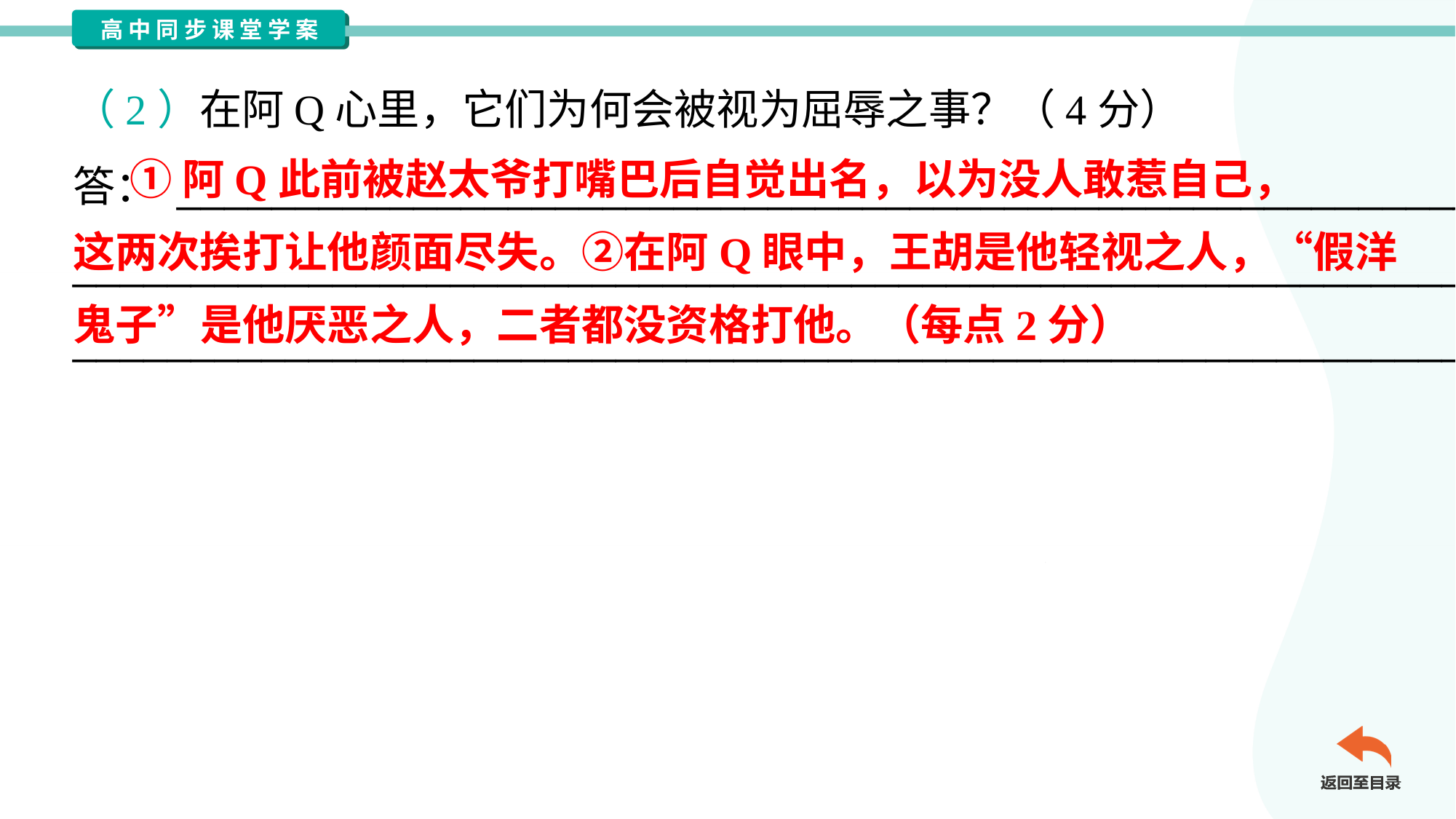

（2）在阿Q心里，它们为何会被视为屈辱之事？（4分）
答： ________________________________________________________
_____________________________________________________________
_____________________________________________________________
      ①阿Q此前被赵太爷打嘴巴后自觉出名，以为没人敢惹自己，
这两次挨打让他颜面尽失。②在阿Q眼中，王胡是他轻视之人，“假洋
鬼子”是他厌恶之人，二者都没资格打他。（每点2分）